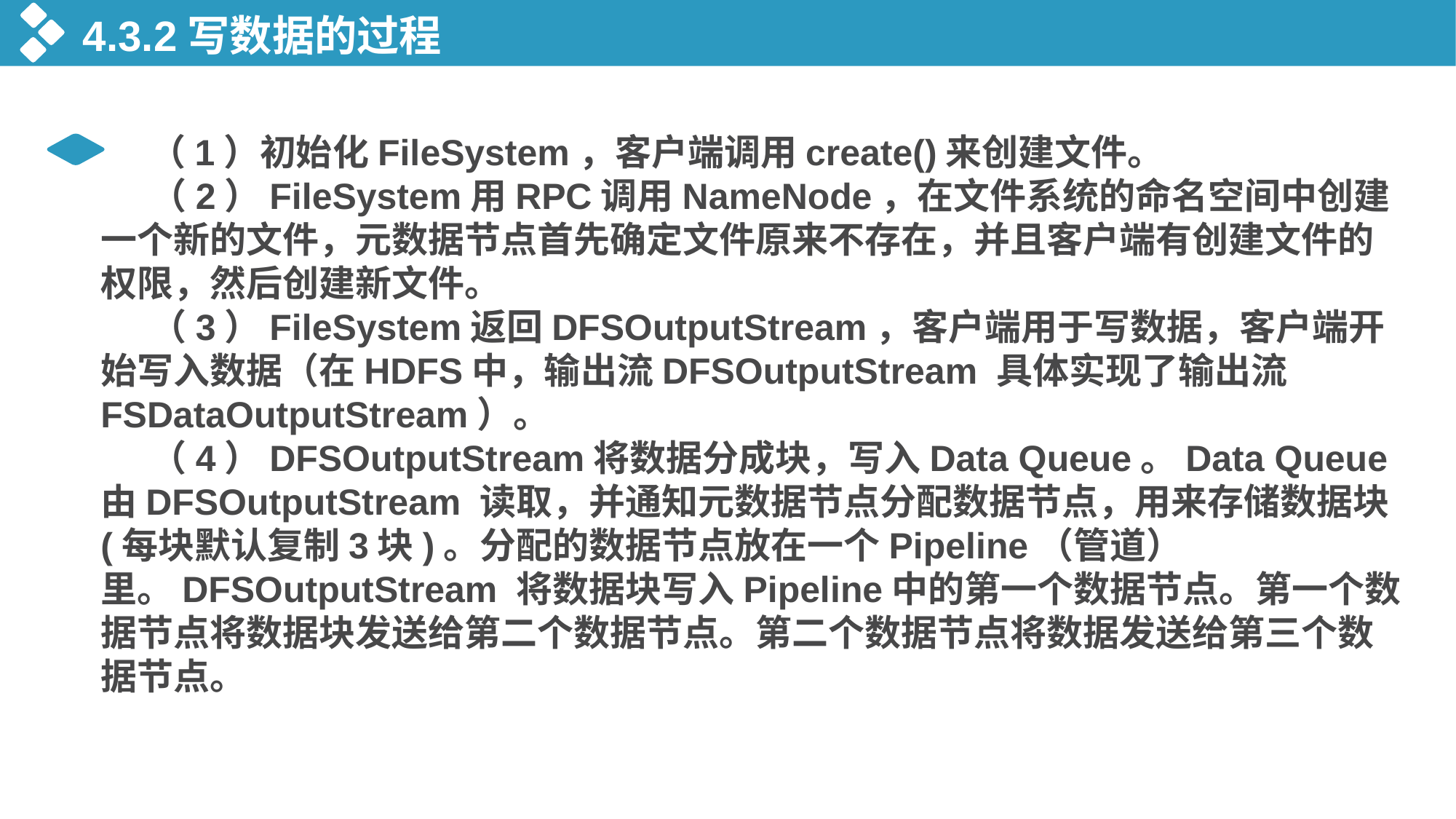

4.3.2写数据的过程
      （1）初始化FileSystem，客户端调用create()来创建文件。
     （2）FileSystem用RPC调用NameNode，在文件系统的命名空间中创建一个新的文件，元数据节点首先确定文件原来不存在，并且客户端有创建文件的权限，然后创建新文件。
     （3）FileSystem返回DFSOutputStream，客户端用于写数据，客户端开始写入数据（在HDFS中，输出流DFSOutputStream 具体实现了输出流FSDataOutputStream）。
     （4）DFSOutputStream将数据分成块，写入Data Queue。Data Queue由DFSOutputStream 读取，并通知元数据节点分配数据节点，用来存储数据块(每块默认复制3块)。分配的数据节点放在一个Pipeline（管道）里。DFSOutputStream 将数据块写入Pipeline中的第一个数据节点。第一个数据节点将数据块发送给第二个数据节点。第二个数据节点将数据发送给第三个数据节点。